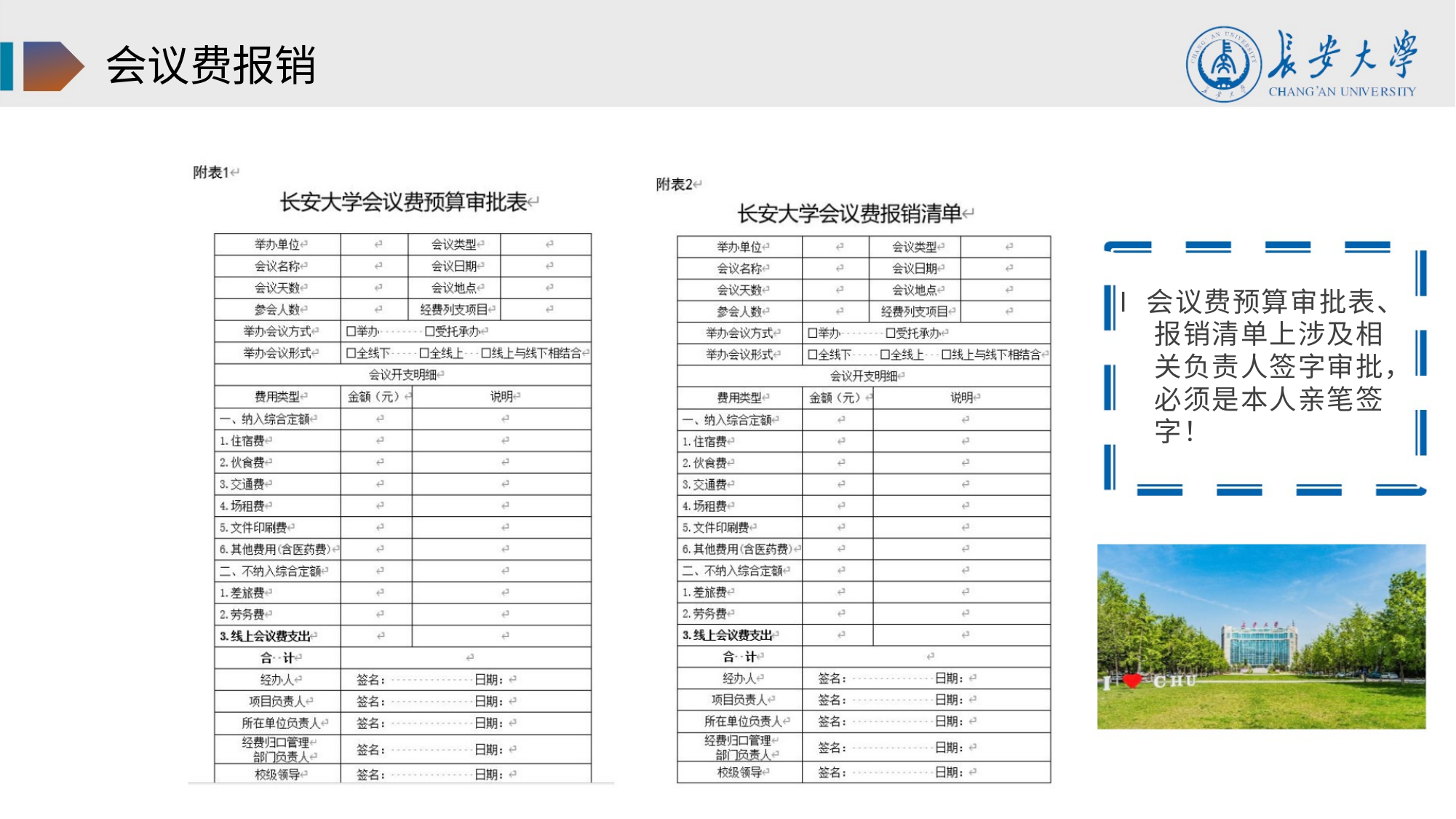

会议费报销
l 会议费预算审批表、
报销清单上涉及相
关负责人签字审批，
必须是本人亲笔签
字！